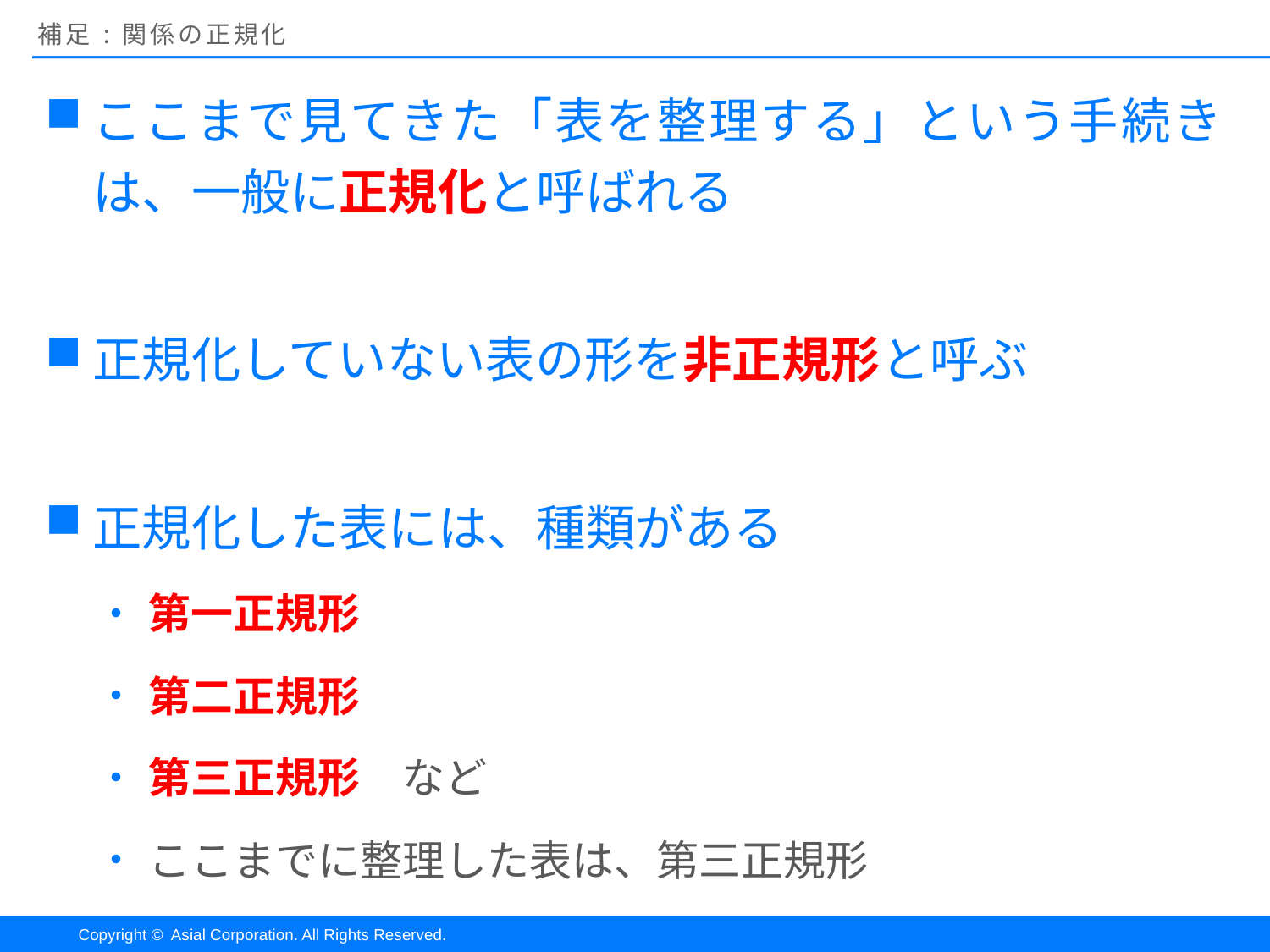

# 補足:関係の正規化

ここまで見てきた「表を整理する」という手続きは、一般に正規化と呼ばれる

正規化していない表の形を非正規形と呼ぶ

正規化した表には、種類がある
第一正規形
第二正規形
第三正規形　など
ここまでに整理した表は、第三正規形